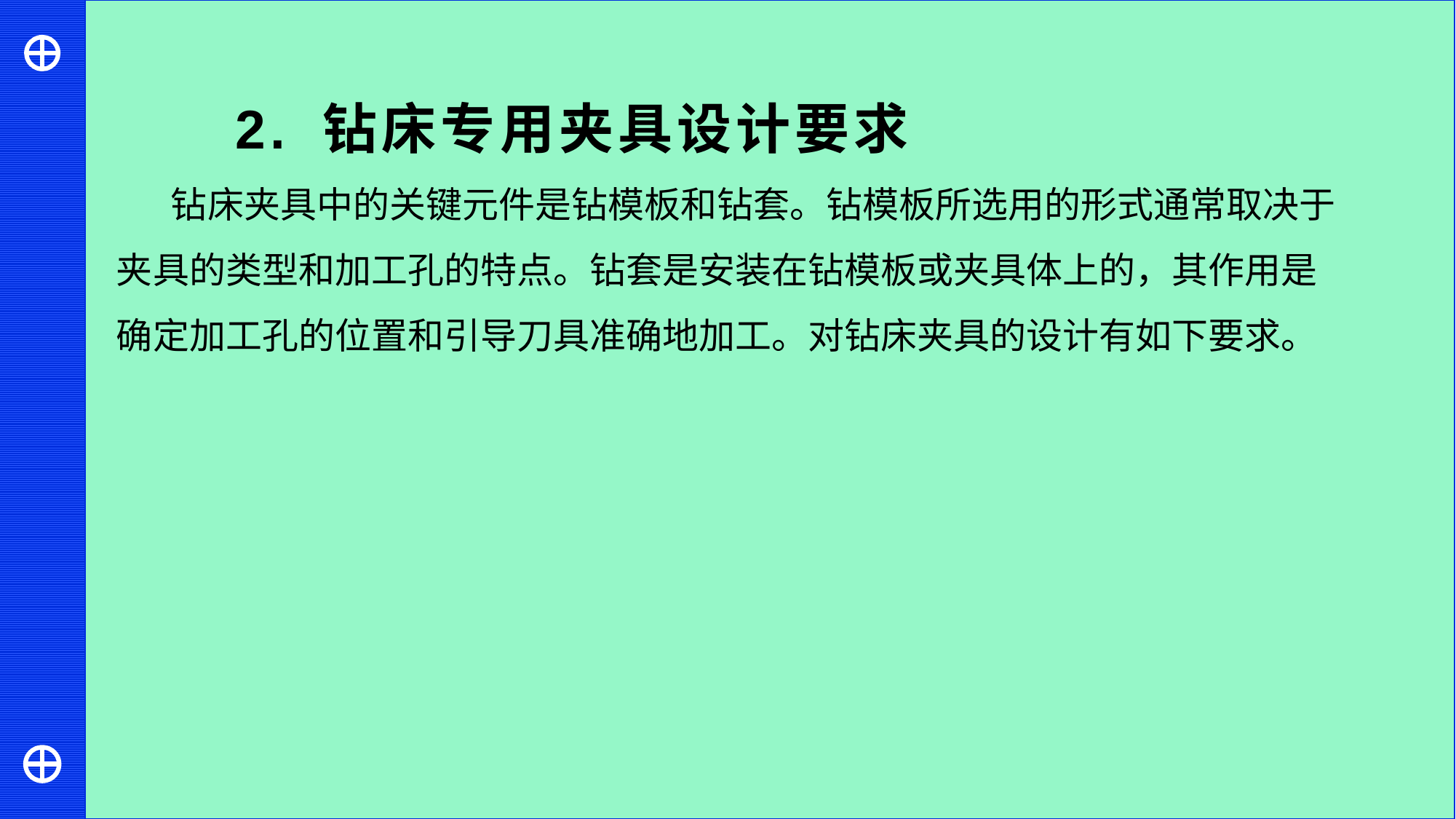

2. 钻床专用夹具设计要求
钻床夹具中的关键元件是钻模板和钻套。钻模板所选用的形式通常取决于夹具的类型和加工孔的特点。钻套是安装在钻模板或夹具体上的，其作用是确定加工孔的位置和引导刀具准确地加工。对钻床夹具的设计有如下要求。